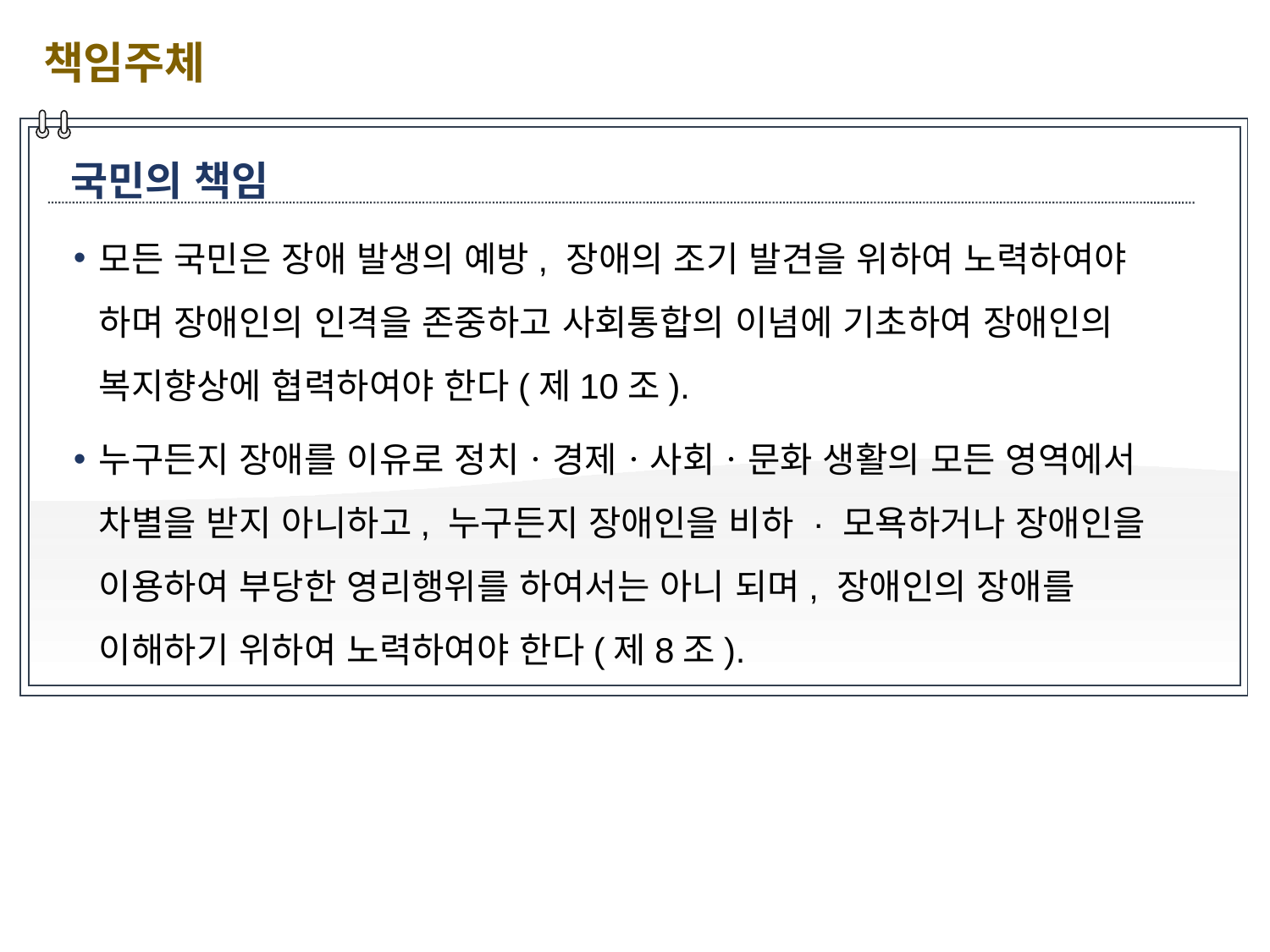

책임주체

국민의 책임

모든 국민은 장애 발생의 예방, 장애의 조기 발견을 위하여 노력하여야 하며 장애인의 인격을 존중하고 사회통합의 이념에 기초하여 장애인의 복지향상에 협력하여야 한다(제10조).
누구든지 장애를 이유로 정치ㆍ경제ㆍ사회ㆍ문화 생활의 모든 영역에서 차별을 받지 아니하고, 누구든지 장애인을 비하 · 모욕하거나 장애인을 이용하여 부당한 영리행위를 하여서는 아니 되며, 장애인의 장애를 이해하기 위하여 노력하여야 한다(제8조).